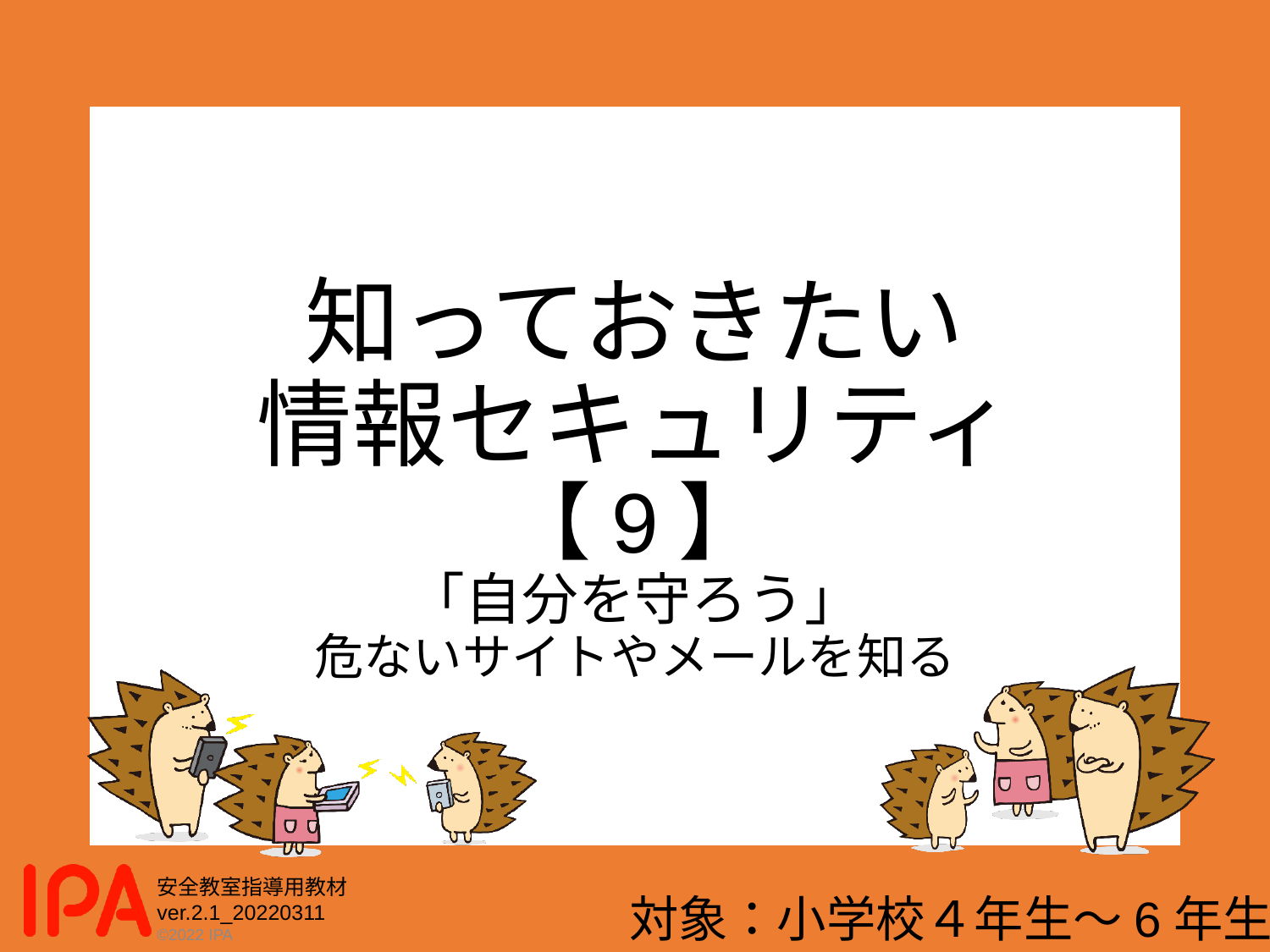

# 知っておきたい 情報セキュリティ 【9】 「自分を守ろう」 危ないサイトやメールを知る
対象：小学校４年生～6年生